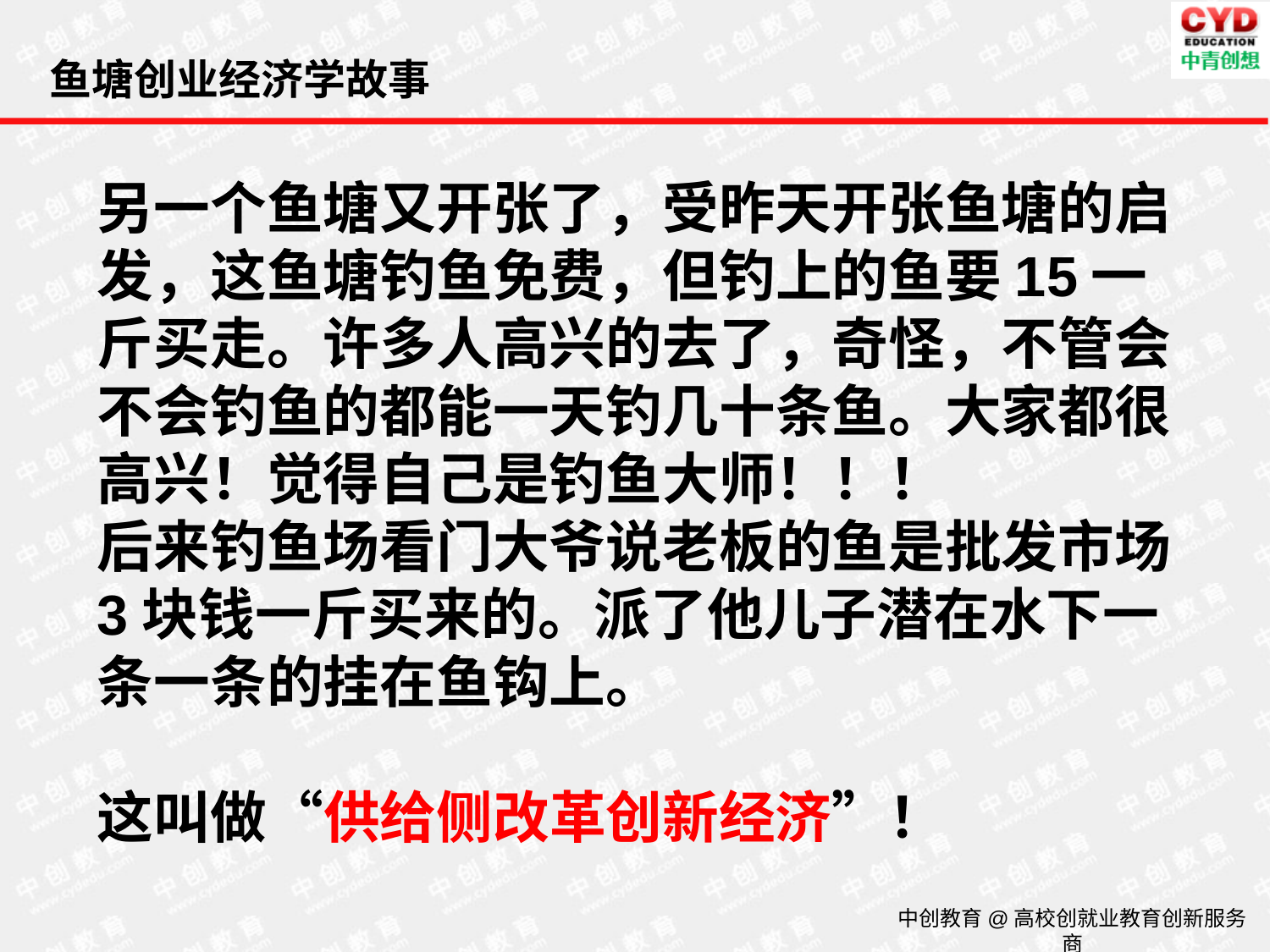

鱼塘创业经济学故事

另一个鱼塘又开张了，受昨天开张鱼塘的启发，这鱼塘钓鱼免费，但钓上的鱼要15一斤买走。许多人高兴的去了，奇怪，不管会不会钓鱼的都能一天钓几十条鱼。大家都很高兴！觉得自己是钓鱼大师！！！
后来钓鱼场看门大爷说老板的鱼是批发市场3块钱一斤买来的。派了他儿子潜在水下一条一条的挂在鱼钩上。

这叫做“供给侧改革创新经济”！